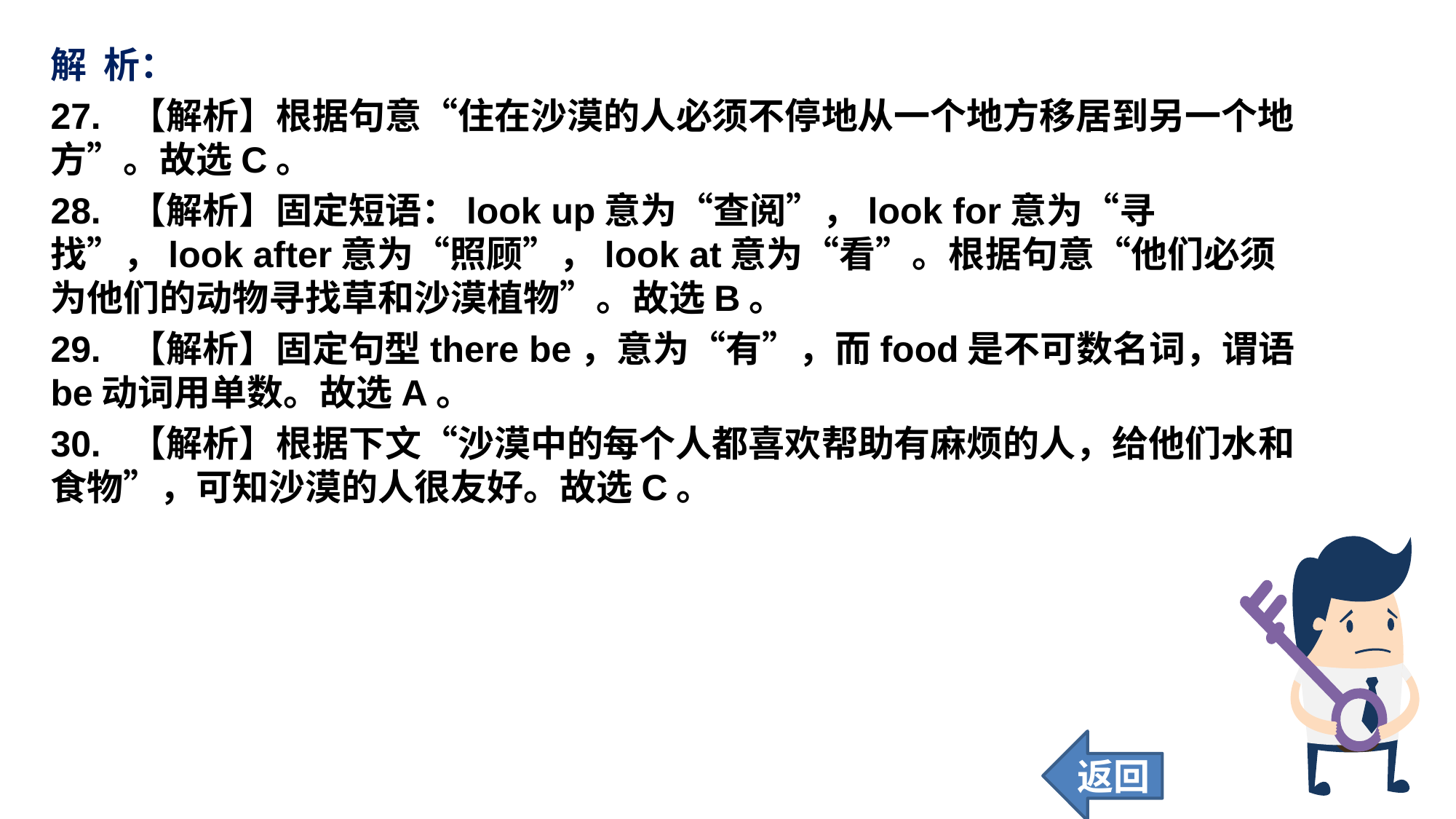

解  析：
27.  【解析】根据句意“住在沙漠的人必须不停地从一个地方移居到另一个地方”。故选C。
28.  【解析】固定短语：look up意为“查阅”，look for意为“寻找”，look after意为“照顾”，look at意为“看”。根据句意“他们必须为他们的动物寻找草和沙漠植物”。故选B。
29.  【解析】固定句型there be，意为“有”，而food是不可数名词，谓语be动词用单数。故选A。
30.  【解析】根据下文“沙漠中的每个人都喜欢帮助有麻烦的人，给他们水和食物”，可知沙漠的人很友好。故选C。

返回
28